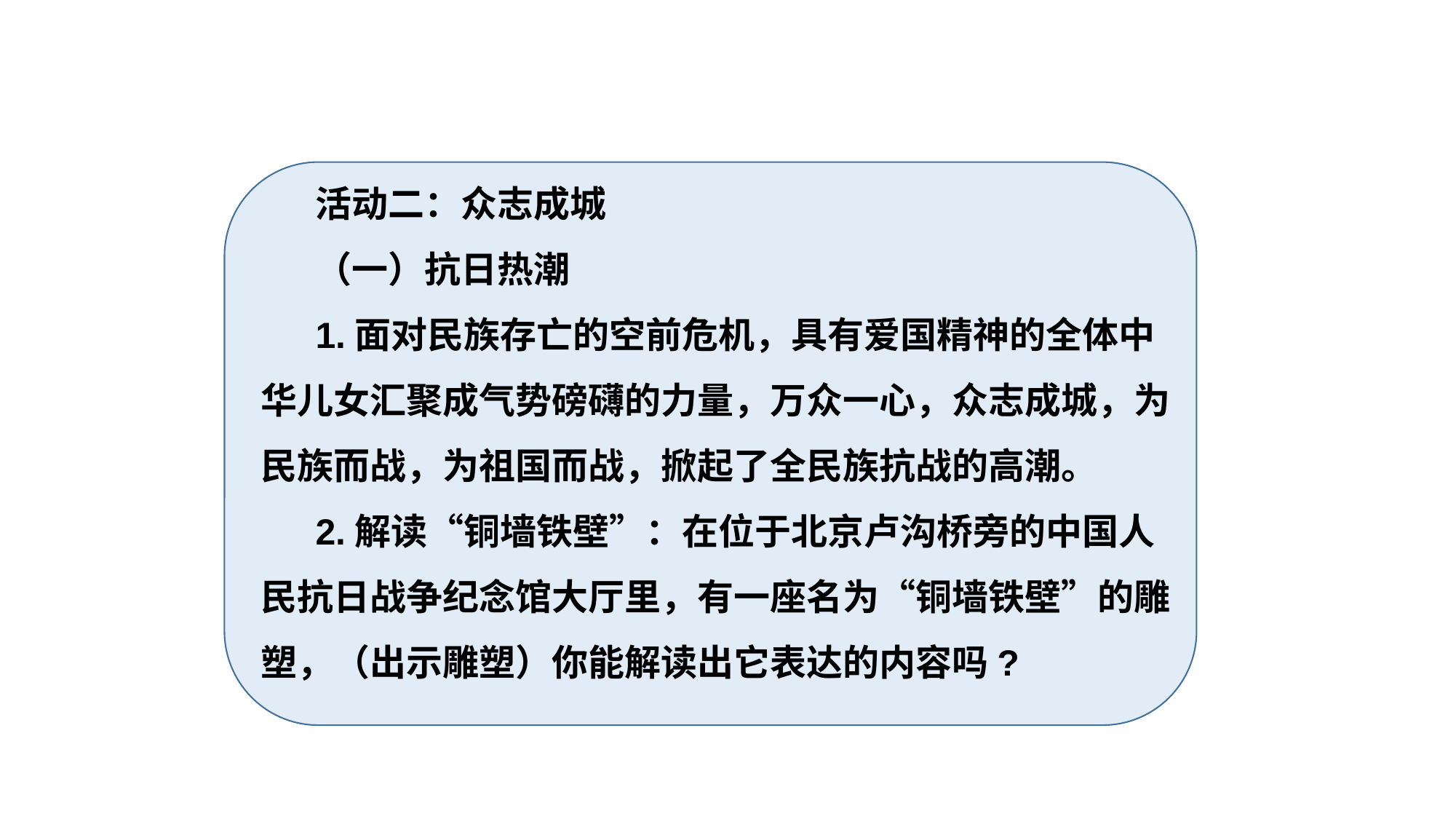

活动二：众志成城
（一）抗日热潮
1.面对民族存亡的空前危机，具有爱国精神的全体中华儿女汇聚成气势磅礴的力量，万众一心，众志成城，为民族而战，为祖国而战，掀起了全民族抗战的高潮。
2.解读“铜墙铁壁”：在位于北京卢沟桥旁的中国人民抗日战争纪念馆大厅里，有一座名为“铜墙铁壁”的雕塑，（出示雕塑）你能解读出它表达的内容吗?